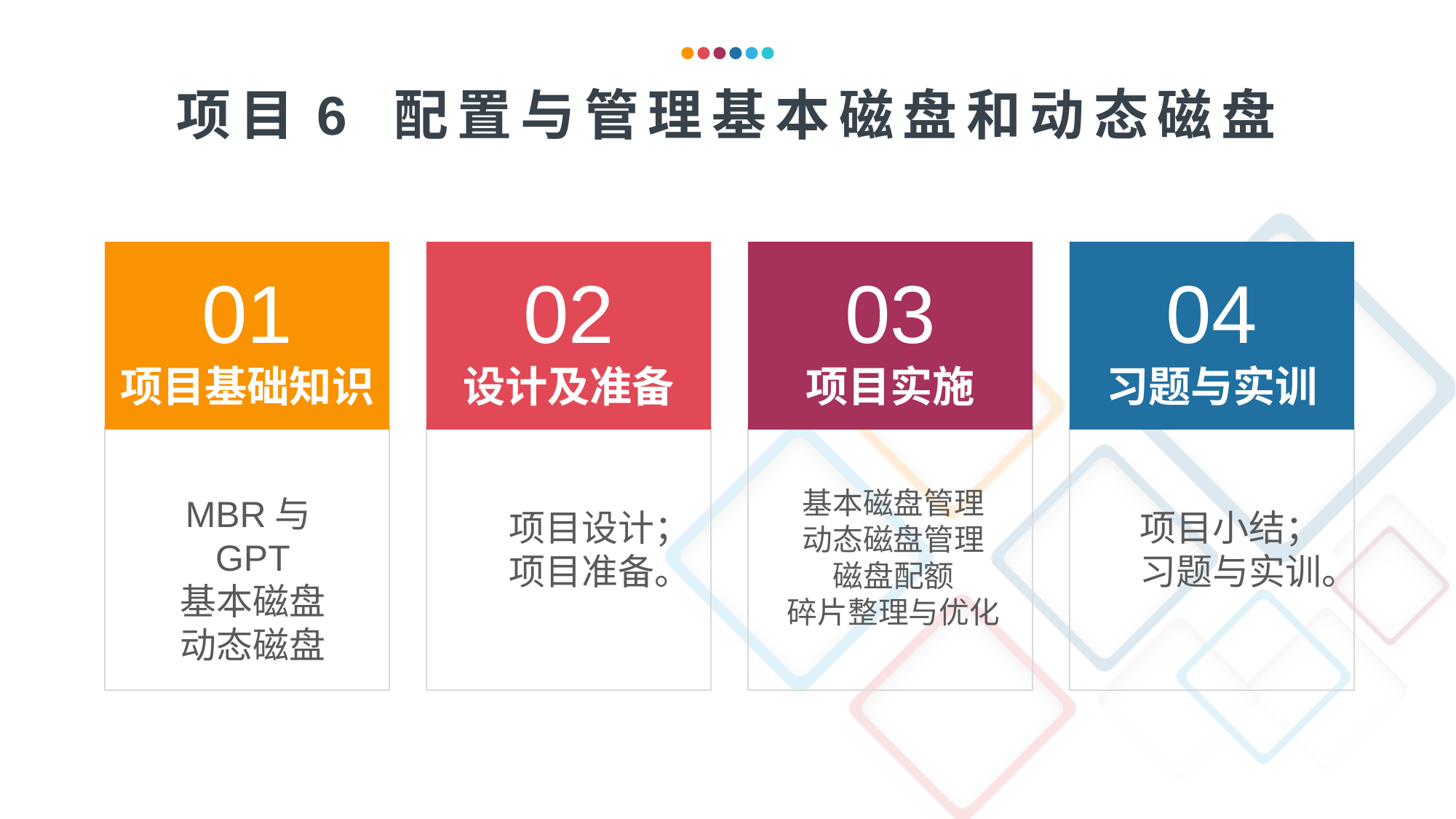

项目6 配置与管理基本磁盘和动态磁盘
01
项目基础知识
02
设计及准备
03
项目实施
04
习题与实训

基本磁盘管理
动态磁盘管理
磁盘配额
碎片整理与优化
MBR与GPT
基本磁盘
动态磁盘
项目设计；
项目准备。
项目小结；
习题与实训。